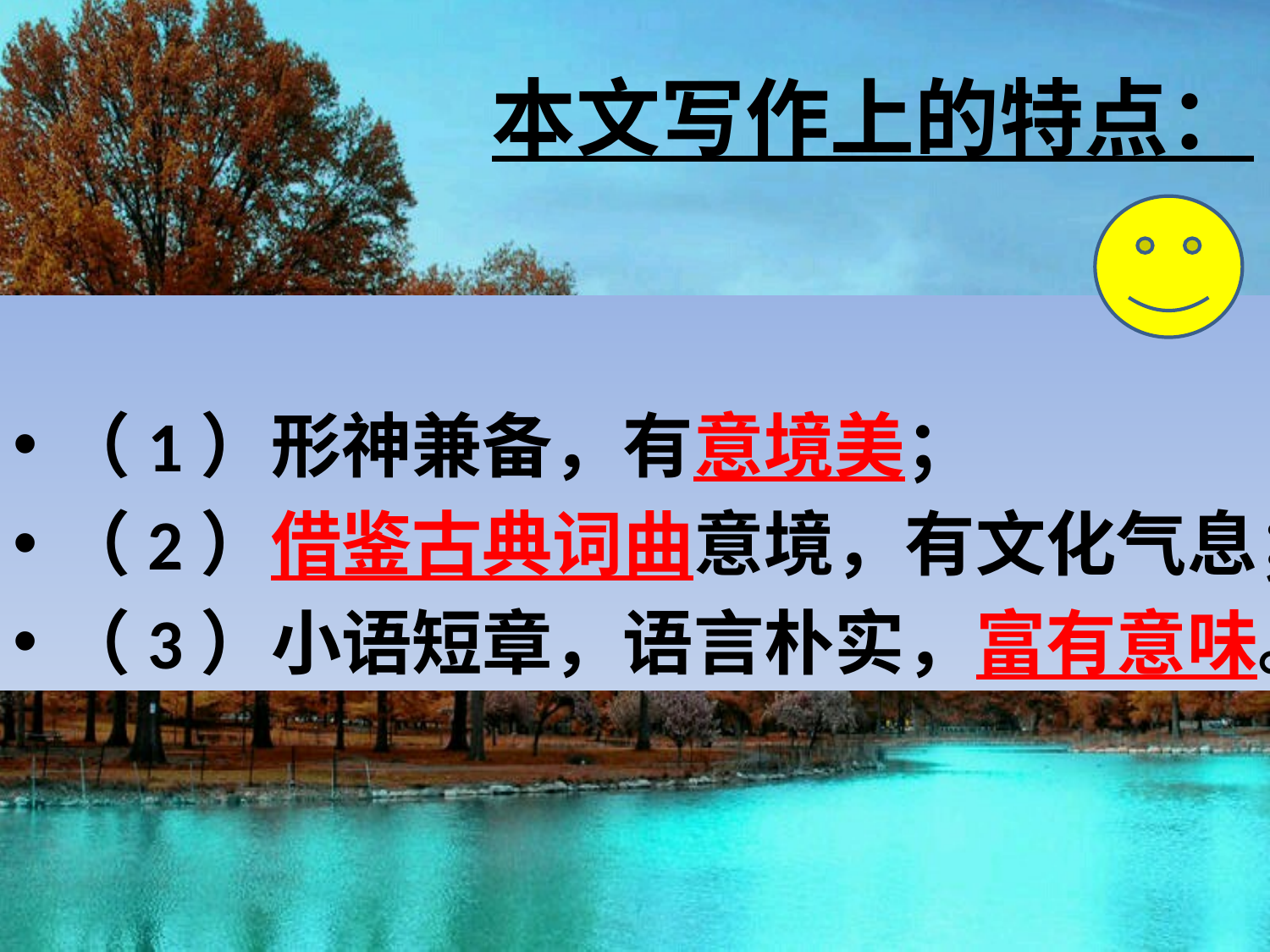

# 本文写作上的特点：

（1）形神兼备，有意境美；
（2）借鉴古典词曲意境，有文化气息；
（3）小语短章，语言朴实，富有意味。